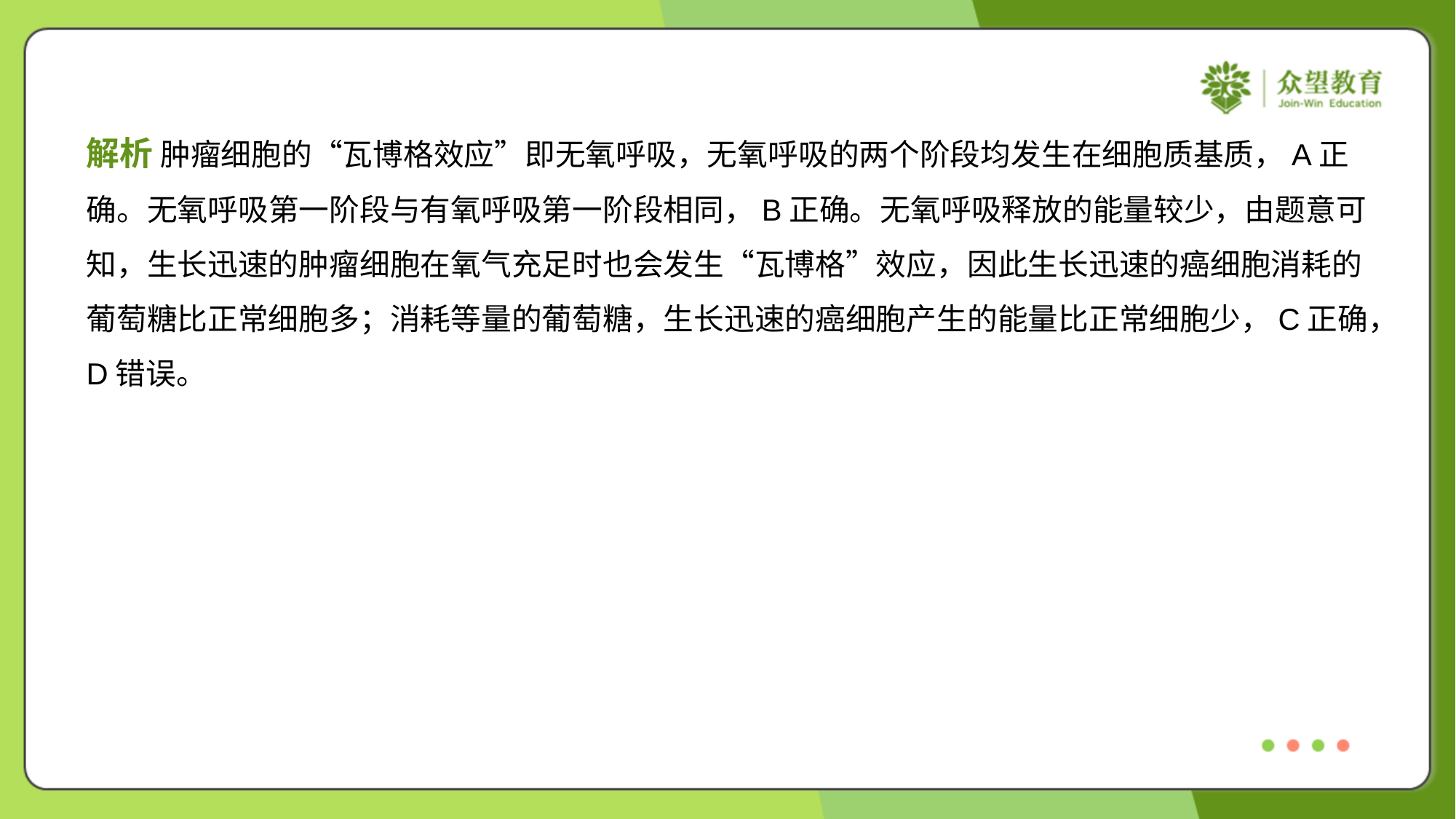

解析 肿瘤细胞的“瓦博格效应”即无氧呼吸，无氧呼吸的两个阶段均发生在细胞质基质，A正
确。无氧呼吸第一阶段与有氧呼吸第一阶段相同，B正确。无氧呼吸释放的能量较少，由题意可
知，生长迅速的肿瘤细胞在氧气充足时也会发生“瓦博格”效应，因此生长迅速的癌细胞消耗的
葡萄糖比正常细胞多；消耗等量的葡萄糖，生长迅速的癌细胞产生的能量比正常细胞少，C正确，
D错误。